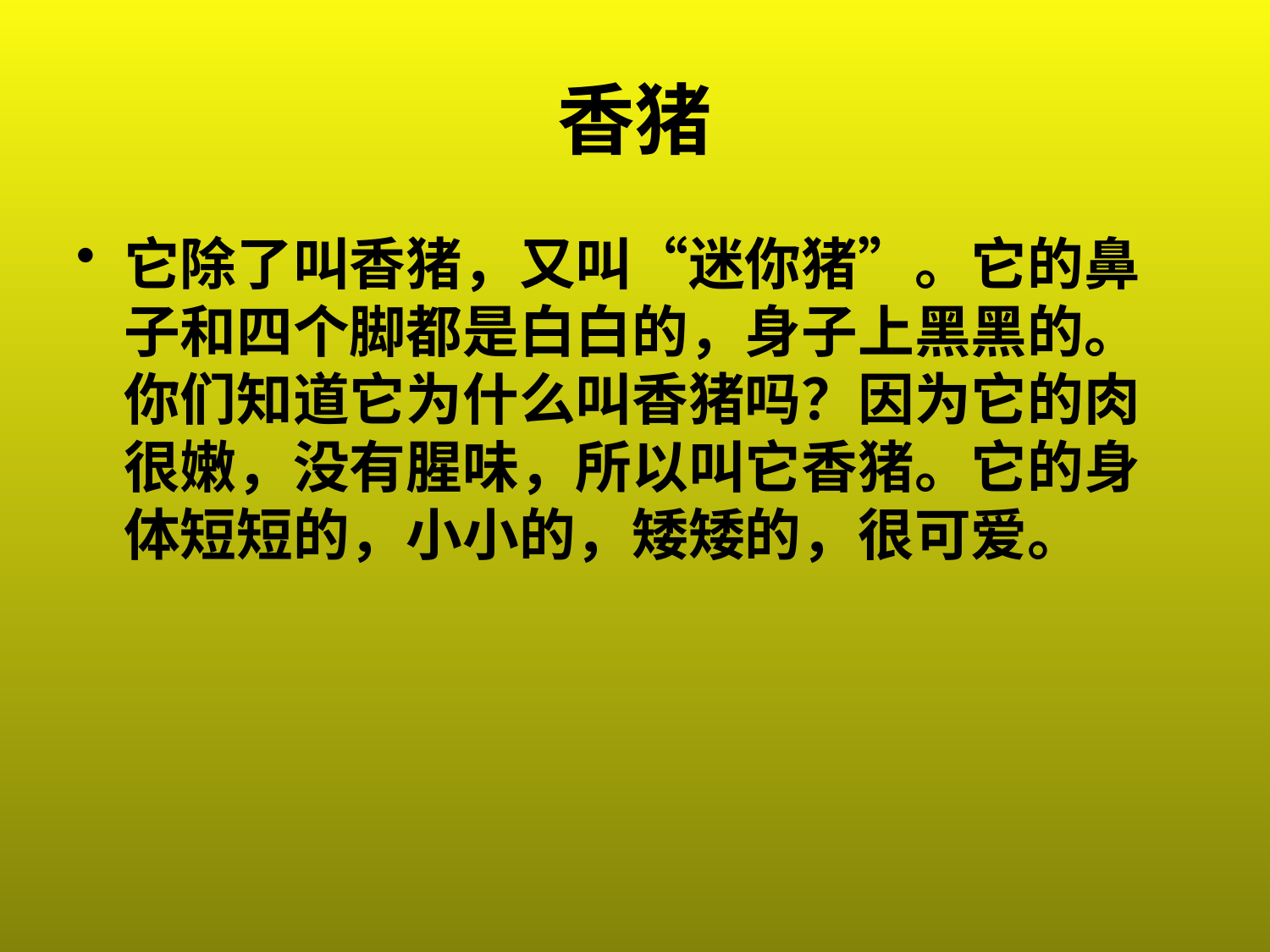

# 香猪
它除了叫香猪，又叫“迷你猪”。它的鼻子和四个脚都是白白的，身子上黑黑的。你们知道它为什么叫香猪吗？因为它的肉很嫩，没有腥味，所以叫它香猪。它的身体短短的，小小的，矮矮的，很可爱。